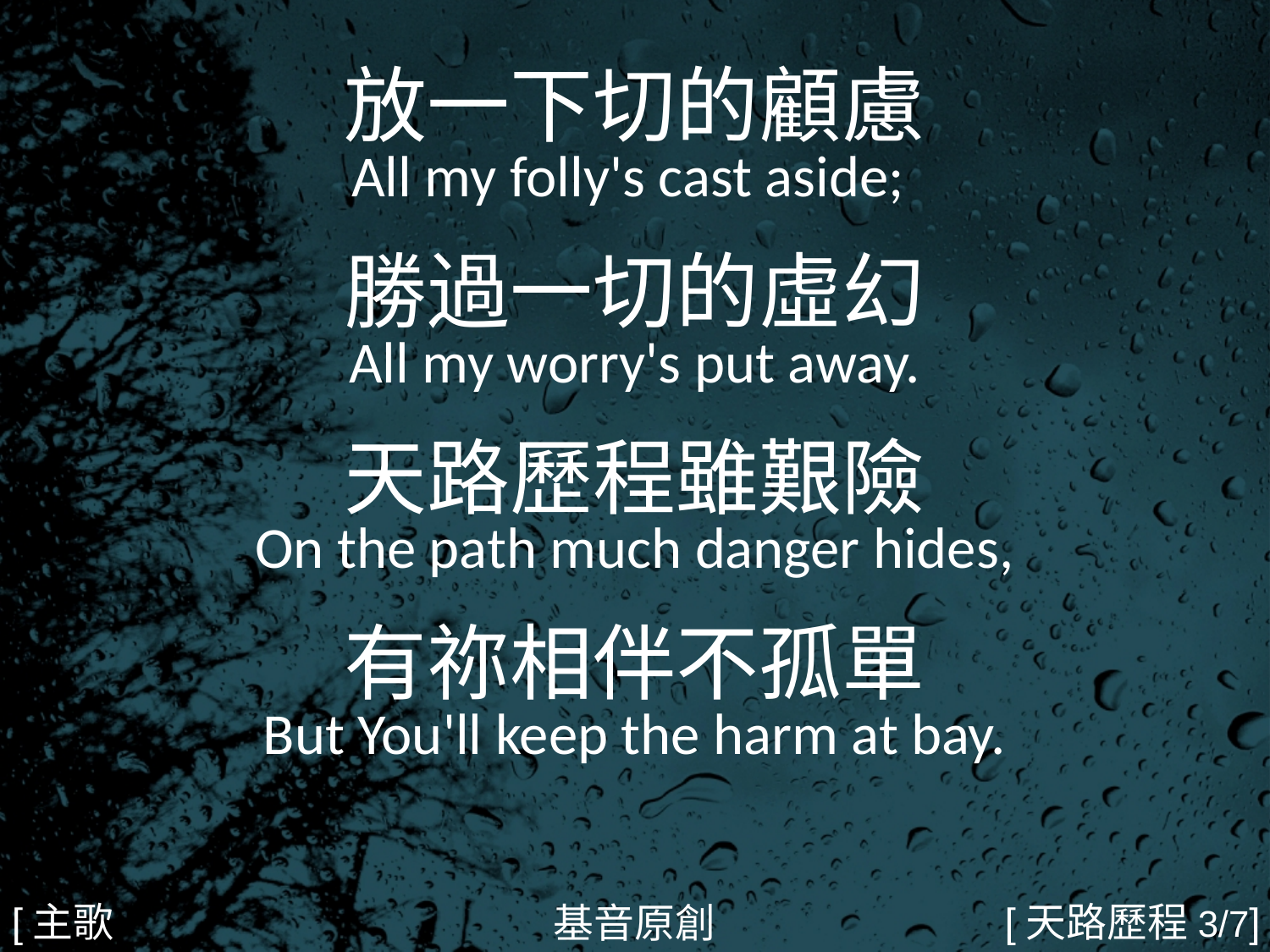

放一下切的顧慮
All my folly's cast aside;

勝過一切的虛幻
All my worry's put away.

天路歷程雖艱險
On the path much danger hides,

有祢相伴不孤單
But You'll keep the harm at bay.

#

[主歌2a]
[天路歷程3/7]
基音原創